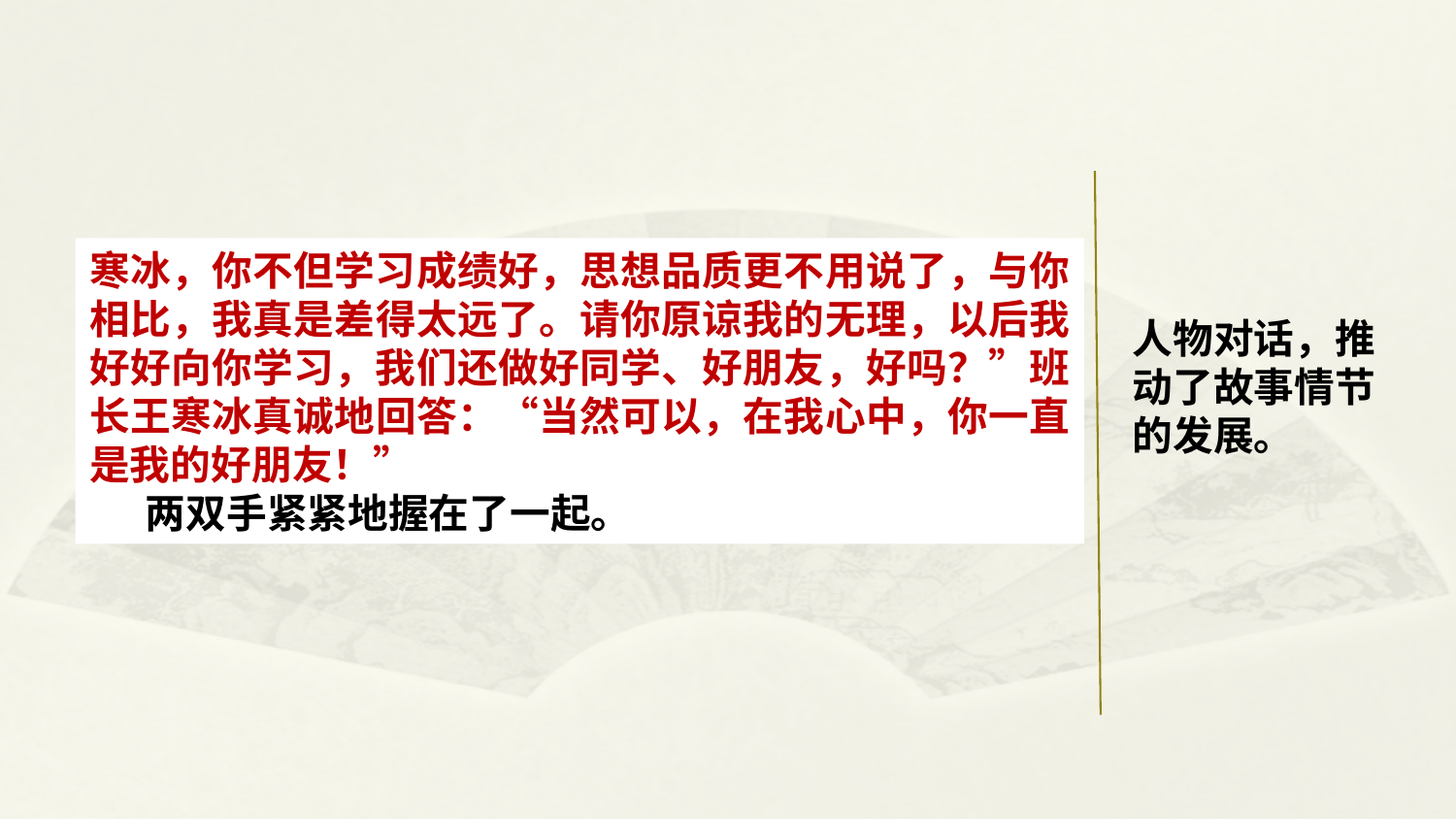

寒冰，你不但学习成绩好，思想品质更不用说了，与你相比，我真是差得太远了。请你原谅我的无理，以后我好好向你学习，我们还做好同学、好朋友，好吗？”班长王寒冰真诚地回答：“当然可以，在我心中，你一直是我的好朋友！”
     两双手紧紧地握在了一起。
人物对话，推动了故事情节的发展。